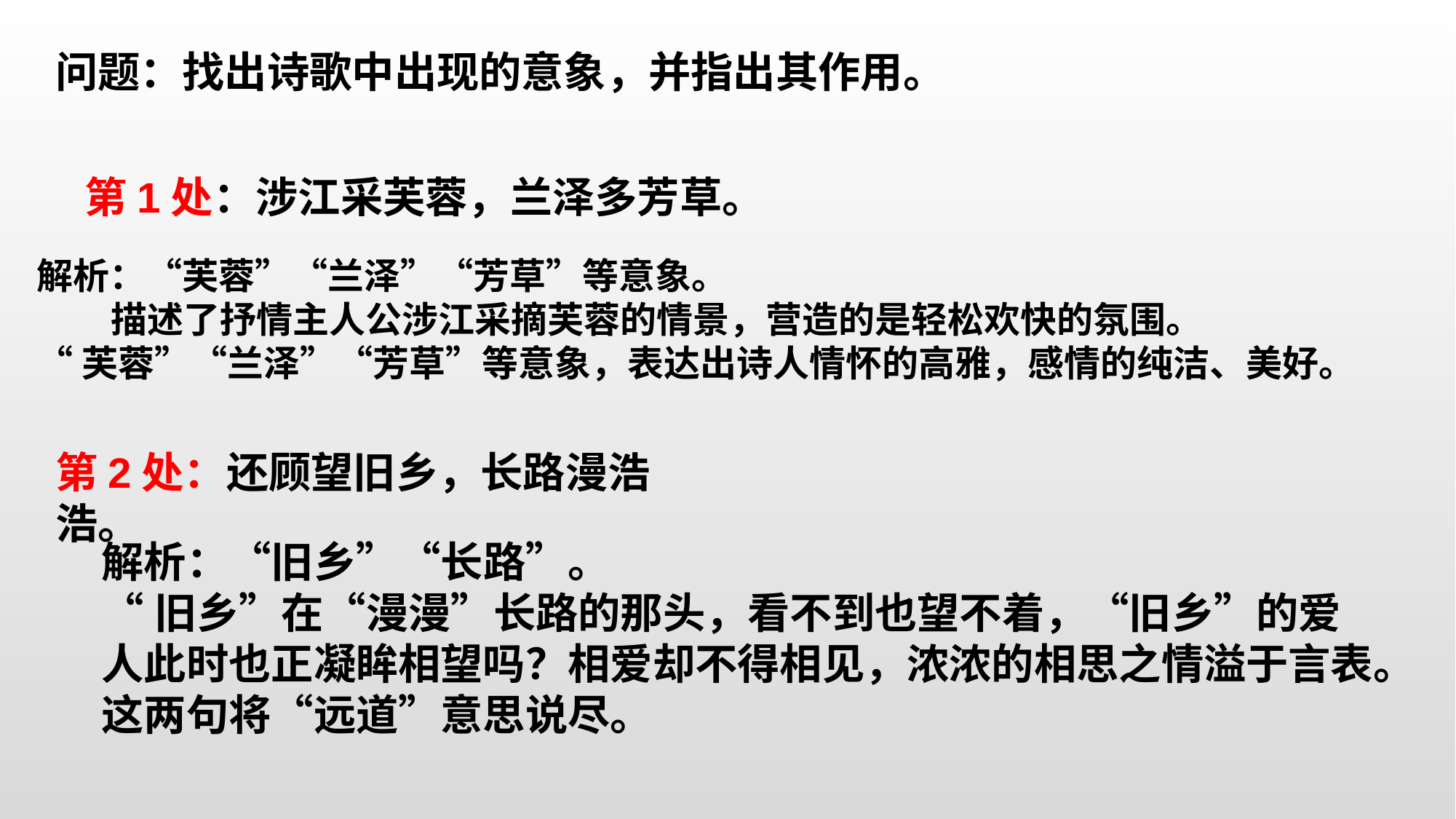

问题：找出诗歌中出现的意象，并指出其作用。
第1处：涉江采芙蓉，兰泽多芳草。
解析：“芙蓉”“兰泽”“芳草”等意象。
        描述了抒情主人公涉江采摘芙蓉的情景，营造的是轻松欢快的氛围。
“芙蓉”“兰泽”“芳草”等意象，表达出诗人情怀的高雅，感情的纯洁、美好。
第2处：还顾望旧乡，长路漫浩浩。
解析：“旧乡”“长路”。
“旧乡”在“漫漫”长路的那头，看不到也望不着，“旧乡”的爱人此时也正凝眸相望吗？相爱却不得相见，浓浓的相思之情溢于言表。这两句将“远道”意思说尽。